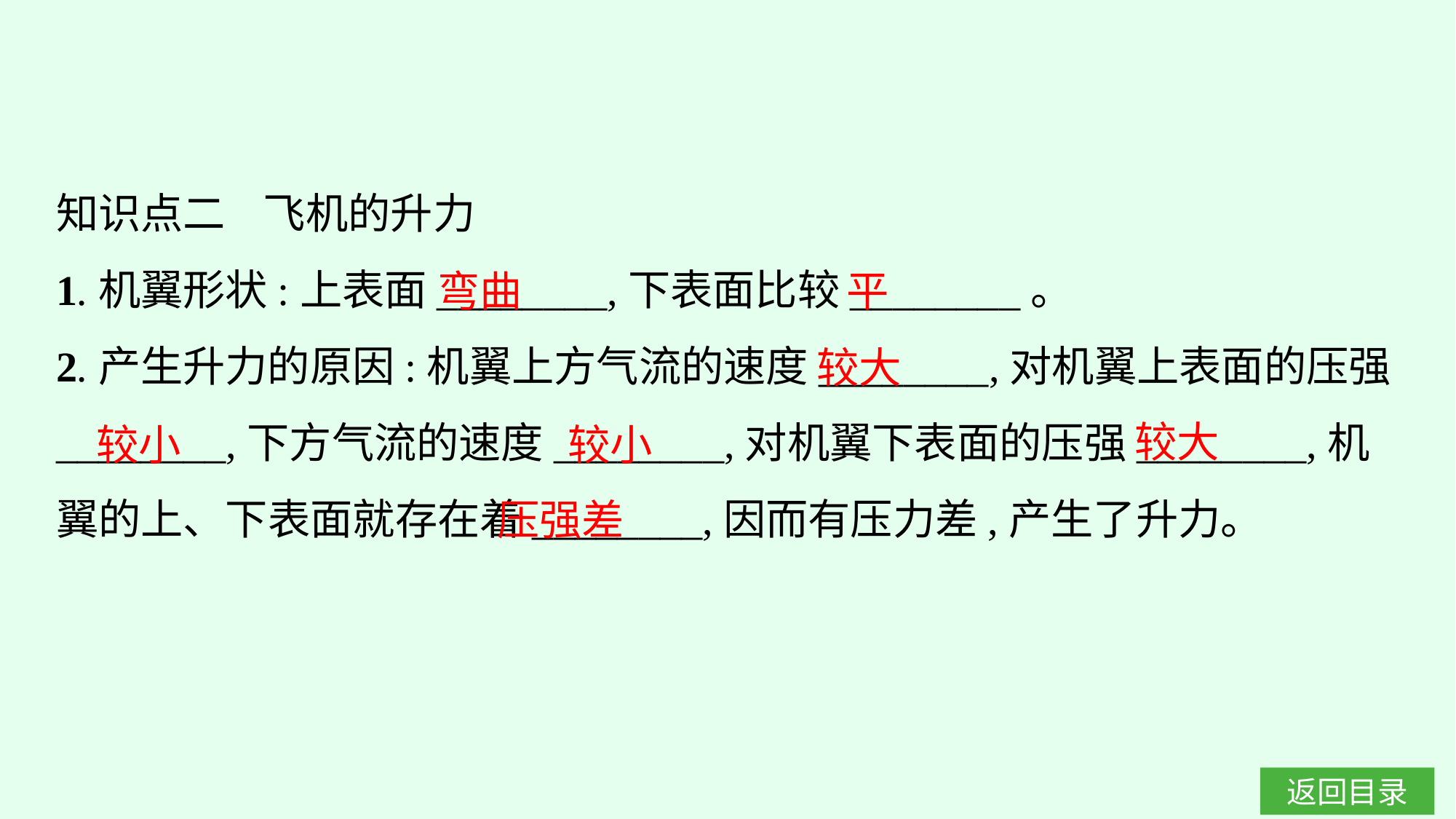

知识点二    飞机的升力
1.机翼形状:上表面________,下表面比较________。
2.产生升力的原因:机翼上方气流的速度________,对机翼上表面的压强________,下方气流的速度________,对机翼下表面的压强________,机翼的上、下表面就存在着________,因而有压力差,产生了升力。
弯曲
平
较大
较大
较小
较小
压强差